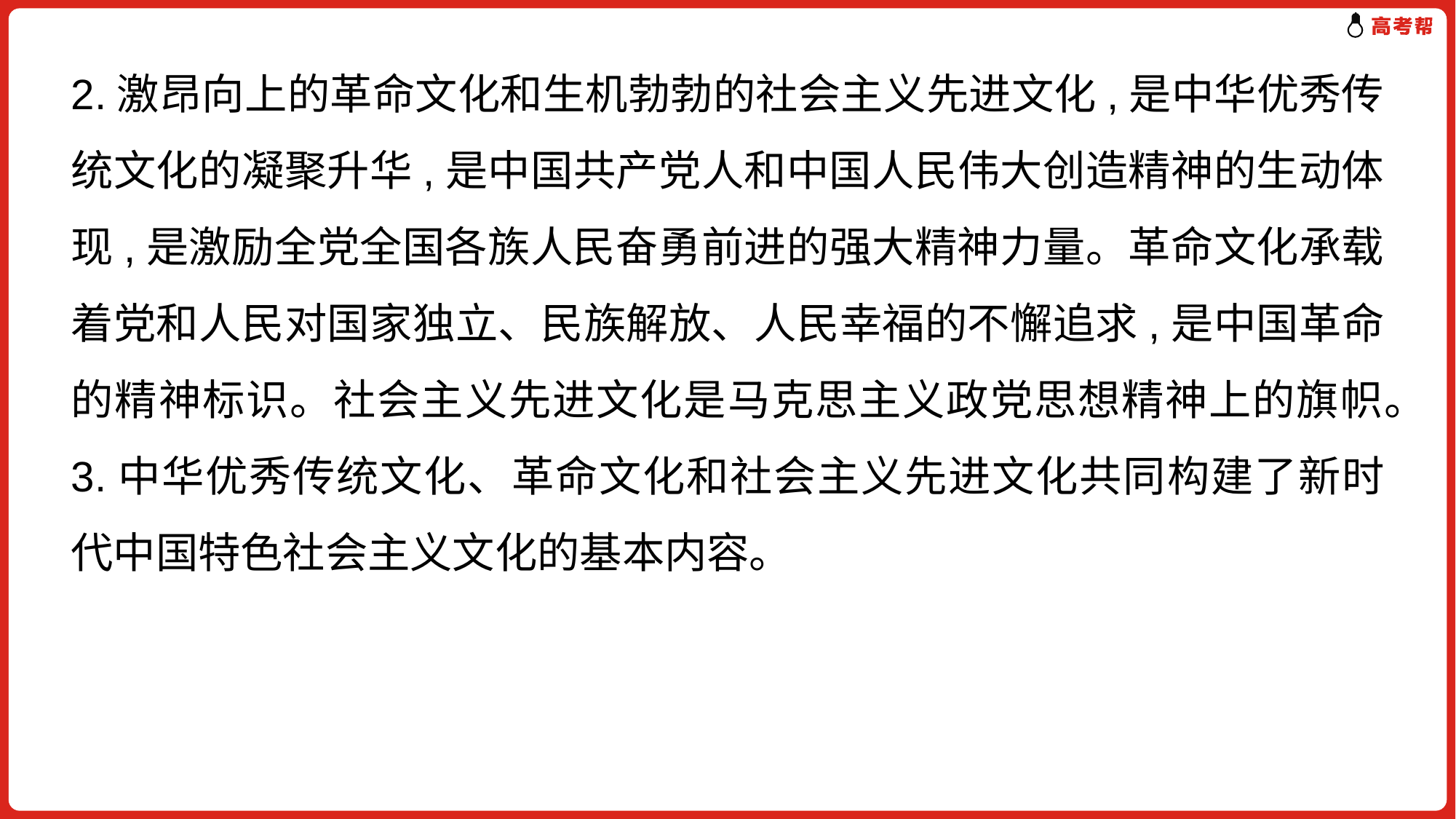

2.激昂向上的革命文化和生机勃勃的社会主义先进文化,是中华优秀传统文化的凝聚升华,是中国共产党人和中国人民伟大创造精神的生动体现,是激励全党全国各族人民奋勇前进的强大精神力量。革命文化承载着党和人民对国家独立、民族解放、人民幸福的不懈追求,是中国革命的精神标识。社会主义先进文化是马克思主义政党思想精神上的旗帜。
3.中华优秀传统文化、革命文化和社会主义先进文化共同构建了新时代中国特色社会主义文化的基本内容。